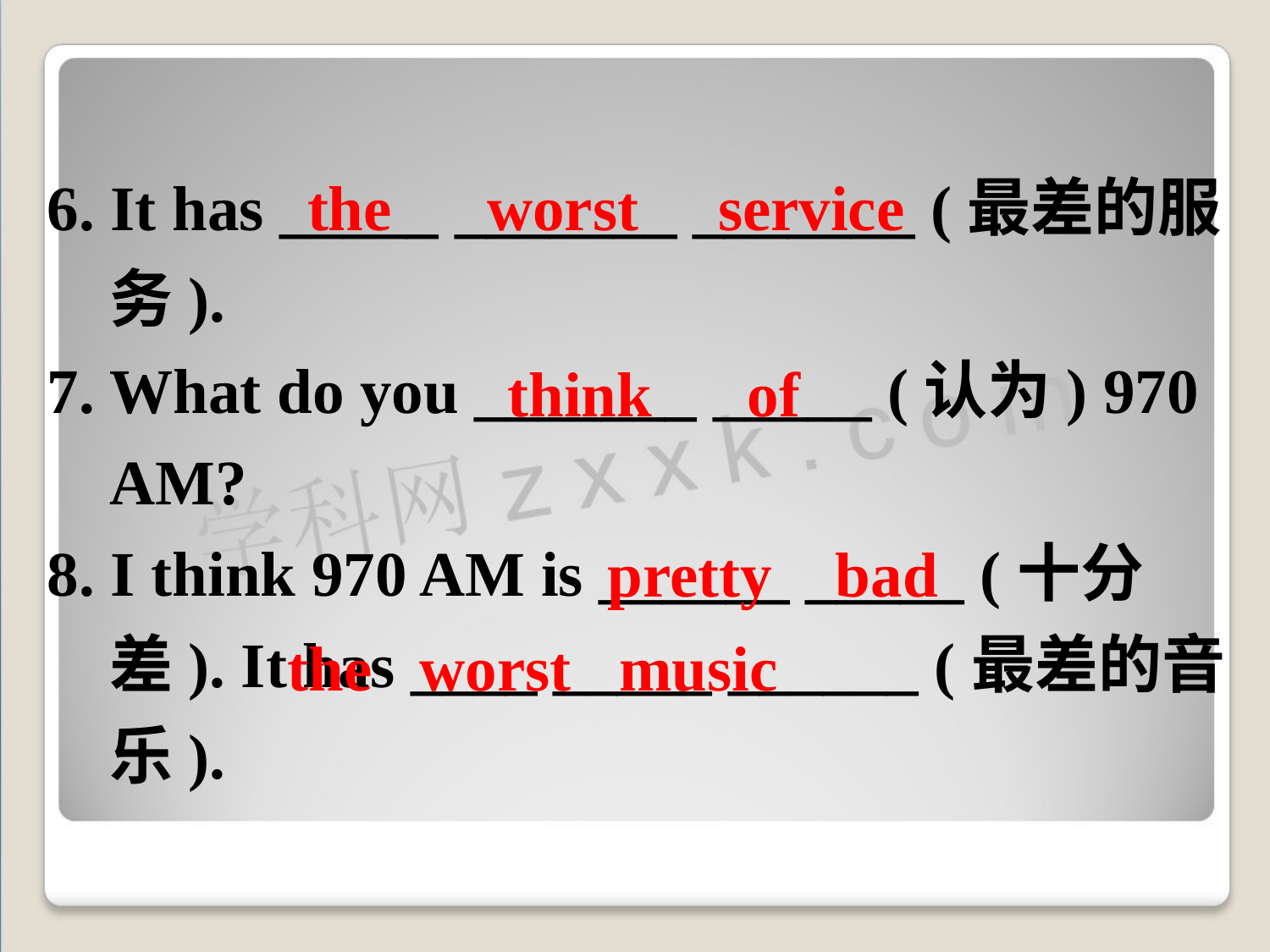

6. It has _____ _______ _______ (最差的服务).
7. What do you _______ _____ (认为) 970 AM?
8. I think 970 AM is ______ _____ (十分差). It has ____ _____ ______ (最差的音乐).
the      worst     service
think      of
pretty    bad
the   worst   music